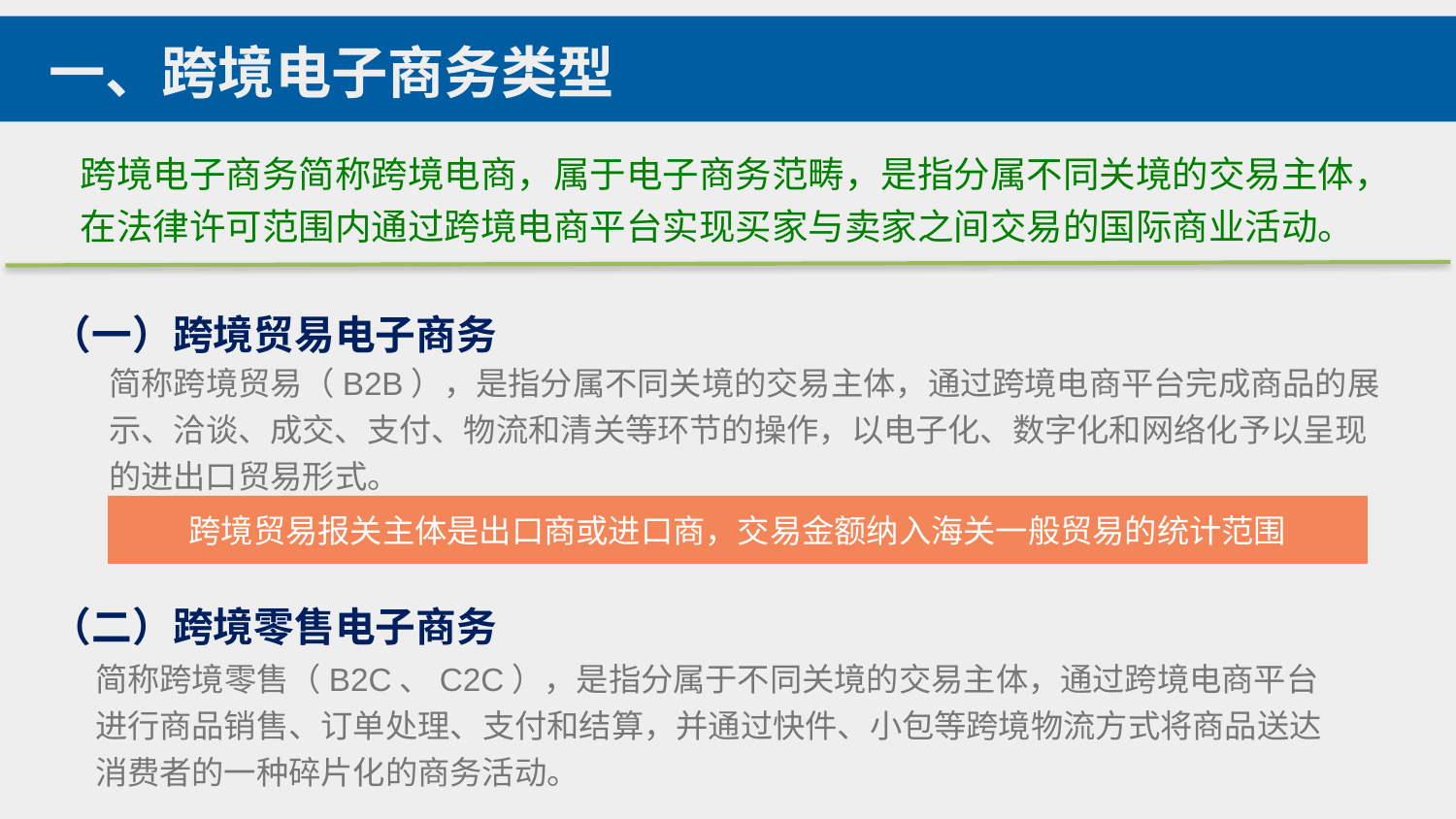

一、跨境电子商务类型
跨境电子商务简称跨境电商，属于电子商务范畴，是指分属不同关境的交易主体，在法律许可范围内通过跨境电商平台实现买家与卖家之间交易的国际商业活动。
（一）跨境贸易电子商务
简称跨境贸易（B2B），是指分属不同关境的交易主体，通过跨境电商平台完成商品的展示、洽谈、成交、支付、物流和清关等环节的操作，以电子化、数字化和网络化予以呈现的进出口贸易形式。
跨境贸易报关主体是出口商或进口商，交易金额纳入海关一般贸易的统计范围
（二）跨境零售电子商务
简称跨境零售（B2C、C2C），是指分属于不同关境的交易主体，通过跨境电商平台进行商品销售、订单处理、支付和结算，并通过快件、小包等跨境物流方式将商品送达消费者的一种碎片化的商务活动。